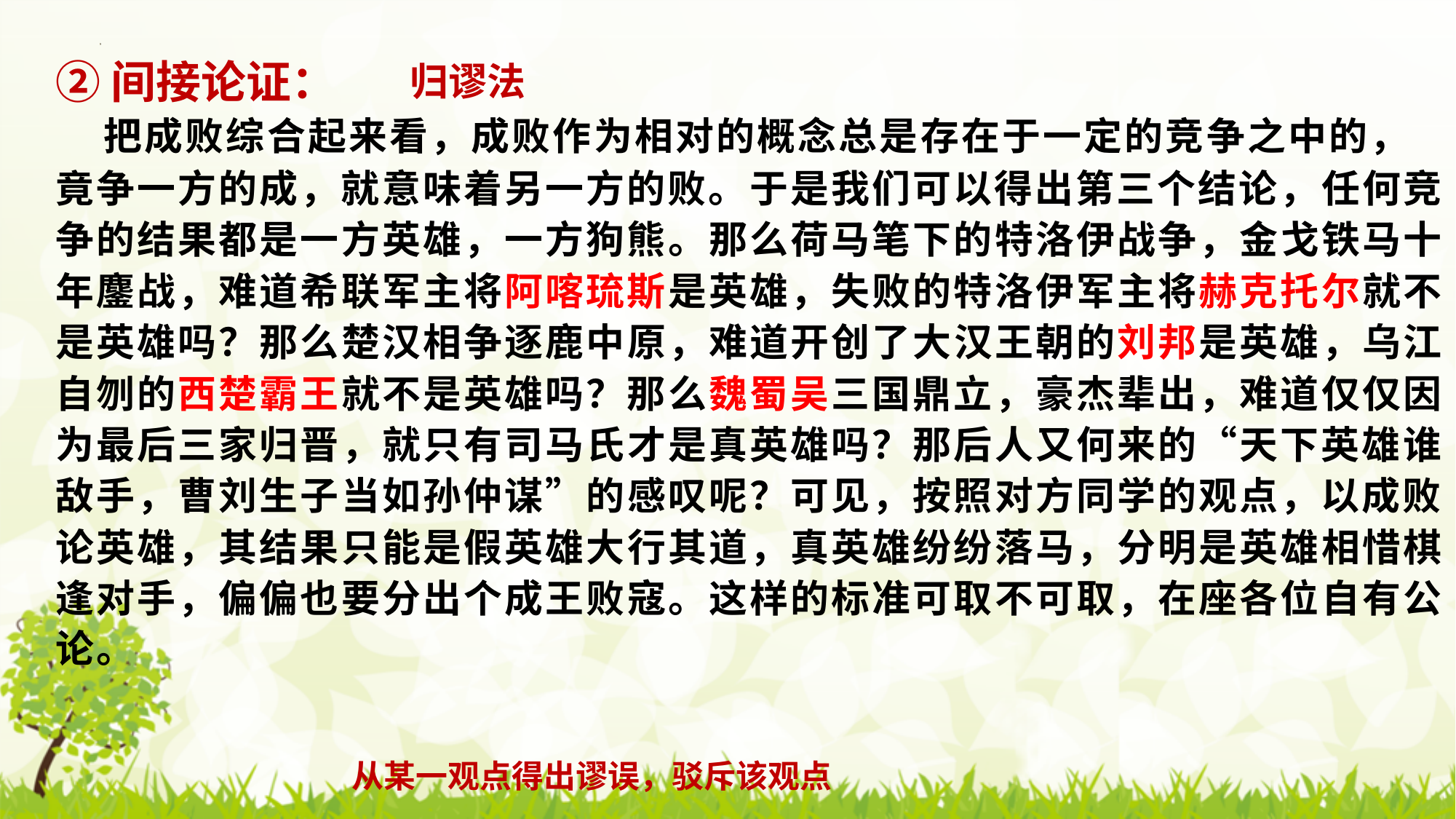

②间接论证：
   把成败综合起来看，成败作为相对的概念总是存在于一定的竞争之中的，竟争一方的成，就意味着另一方的败。于是我们可以得出第三个结论，任何竞争的结果都是一方英雄，一方狗熊。那么荷马笔下的特洛伊战争，金戈铁马十年鏖战，难道希联军主将阿喀琉斯是英雄，失败的特洛伊军主将赫克托尔就不是英雄吗？那么楚汉相争逐鹿中原，难道开创了大汉王朝的刘邦是英雄，乌江自刎的西楚霸王就不是英雄吗？那么魏蜀吴三国鼎立，豪杰辈出，难道仅仅因为最后三家归晋，就只有司马氏才是真英雄吗？那后人又何来的“天下英雄谁敌手，曹刘生子当如孙仲谋”的感叹呢？可见，按照对方同学的观点，以成败论英雄，其结果只能是假英雄大行其道，真英雄纷纷落马，分明是英雄相惜棋逢对手，偏偏也要分出个成王败寇。这样的标准可取不可取，在座各位自有公论。
归谬法
从某一观点得出谬误，驳斥该观点